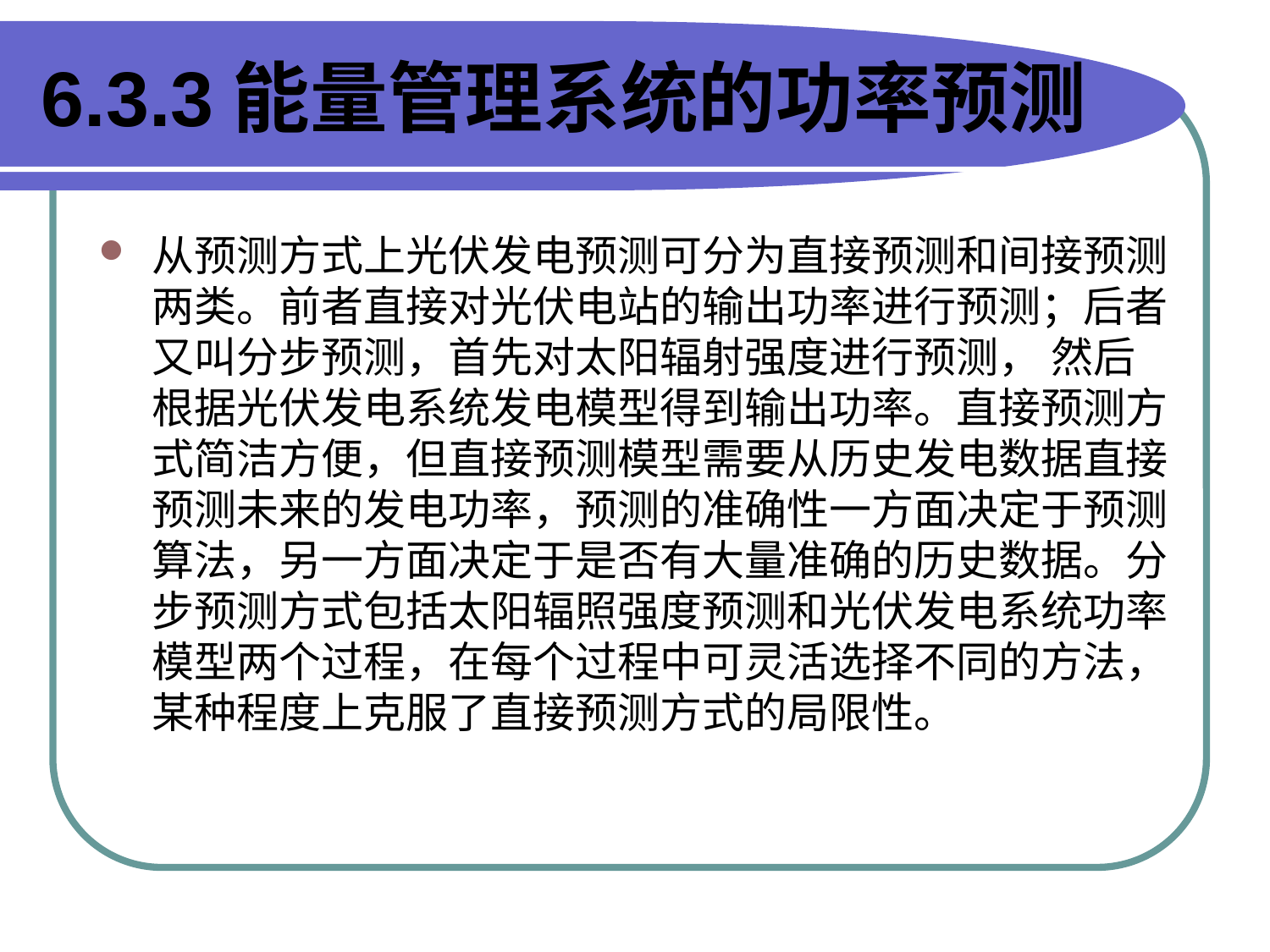

# 6.3.3能量管理系统的功率预测
从预测方式上光伏发电预测可分为直接预测和间接预测两类。前者直接对光伏电站的输出功率进行预测；后者又叫分步预测，首先对太阳辐射强度进行预测， 然后根据光伏发电系统发电模型得到输出功率。直接预测方式简洁方便，但直接预测模型需要从历史发电数据直接预测未来的发电功率，预测的准确性一方面决定于预测算法，另一方面决定于是否有大量准确的历史数据。分步预测方式包括太阳辐照强度预测和光伏发电系统功率模型两个过程，在每个过程中可灵活选择不同的方法，某种程度上克服了直接预测方式的局限性。

127